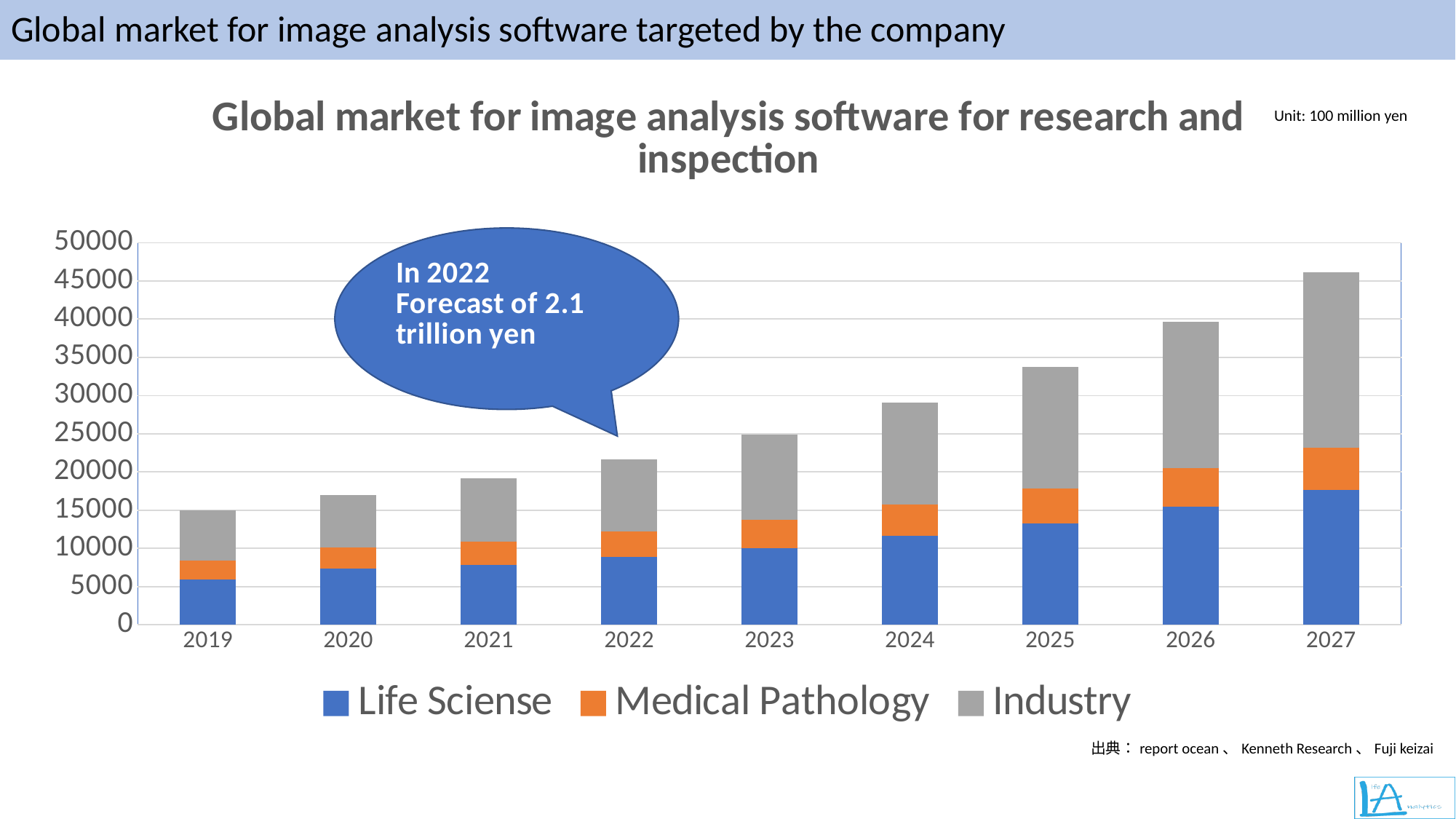

# Global market for image analysis software targeted by the company

### Chart: Global market for image analysis software for research and inspection

| Category | Life Sciense | Medical Pathology | Industry |
|---|---|---|---|
| 2019 | 5885.0 | 2486.0 | 6600.0 |
| 2020 | 7348.0 | 2761.0 | 6820.0 |
| 2021 | 7821.0 | 3069.0 | 8250.0 |
| 2022 | 8844.0 | 3410.0 | 9350.0 |
| 2023 | 9977.0 | 3751.0 | 11110.0 |
| 2024 | 11605.0 | 4125.0 | 13332.0 |
| 2025 | 13255.0 | 4532.0 | 15994.0 |
| 2026 | 15477.0 | 4983.0 | 19195.0 |
| 2027 | 17644.0 | 5489.0 | 23034.0 |
Unit: 100 million yen
出典：report ocean、Kenneth Research、Fuji keizai